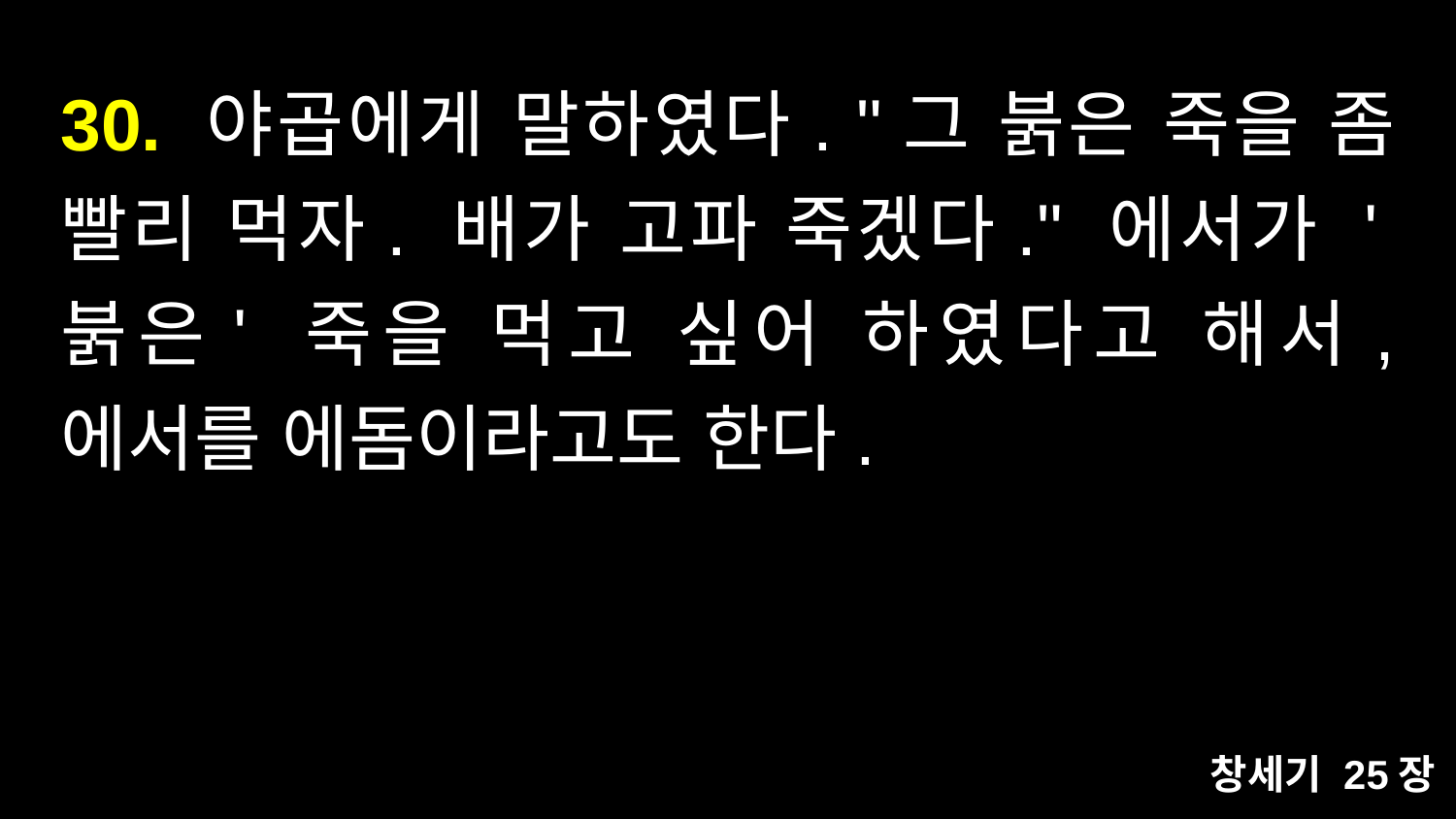

# 30. 야곱에게 말하였다. "그 붉은 죽을 좀 빨리 먹자. 배가 고파 죽겠다." 에서가 '붉은' 죽을 먹고 싶어 하였다고 해서, 에서를 에돔이라고도 한다.
창세기 25장